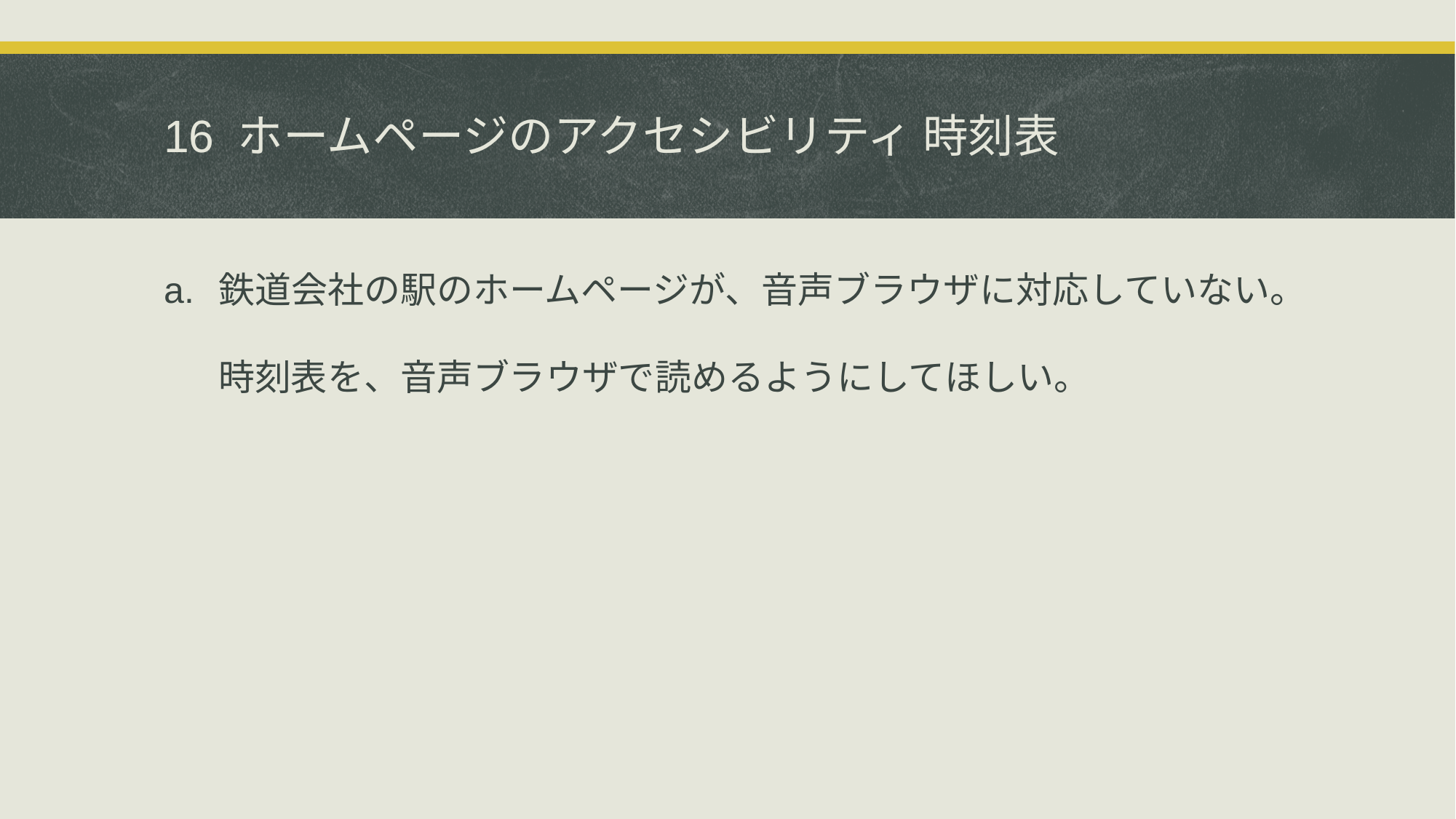

# 16 ホームページのアクセシビリティ 時刻表
鉄道会社の駅のホームページが、音声ブラウザに対応していない。
時刻表を、音声ブラウザで読めるようにしてほしい。